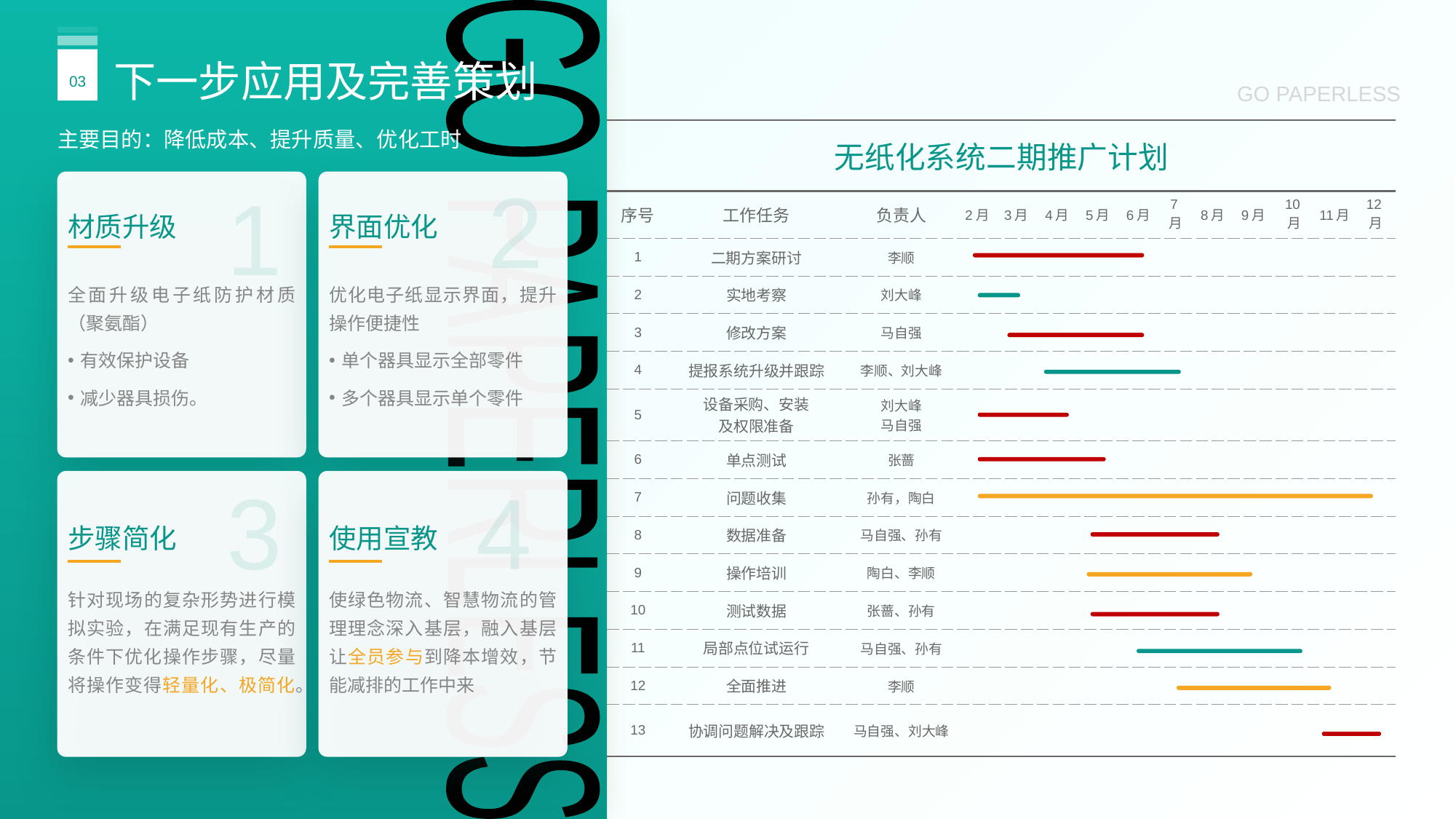

下一步应用及完善策划
03
GO PAPERLESS
主要目的：降低成本、提升质量、优化工时
| 无纸化系统二期推广计划 |  |  |  |  |  |  |  |  |  |  |  |  |  |
| --- | --- | --- | --- | --- | --- | --- | --- | --- | --- | --- | --- | --- | --- |
| 序号 | 工作任务 | 负责人 | 2月 | 3月 | 4月 | 5月 | 6月 | 7月 | 8月 | 9月 | 10月 | 11月 | 12月 |
| 1 | 二期方案研讨 | 李顺 |  |  |  |  |  |  |  |  |  |  |  |
| 2 | 实地考察 | 刘大峰 |  |  |  |  |  |  |  |  |  |  |  |
| 3 | 修改方案 | 马自强 |  |  |  |  |  |  |  |  |  |  |  |
| 4 | 提报系统升级并跟踪 | 李顺、刘大峰 |  |  |  |  |  |  |  |  |  |  |  |
| 5 | 设备采购、安装 及权限准备 | 刘大峰 马自强 |  |  |  |  |  |  |  |  |  |  |  |
| 6 | 单点测试 | 张蔷 |  |  |  |  |  |  |  |  |  |  |  |
| 7 | 问题收集 | 孙有，陶白 |  |  |  |  |  |  |  |  |  |  |  |
| 8 | 数据准备 | 马自强、孙有 |  |  |  |  |  |  |  |  |  |  |  |
| 9 | 操作培训 | 陶白、李顺 |  |  |  |  |  |  |  |  |  |  |  |
| 10 | 测试数据 | 张蔷、孙有 |  |  |  |  |  |  |  |  |  |  |  |
| 11 | 局部点位试运行 | 马自强、孙有 |  |  |  |  |  |  |  |  |  |  |  |
| 12 | 全面推进 | 李顺 |  |  |  |  |  |  |  |  |  |  |  |
| 13 | 协调问题解决及跟踪 | 马自强、刘大峰 |  |  |  |  |  |  |  |  |  |  |  |
2

1
材质升级
界面优化

全面升级电子纸防护材质（聚氨酯）
有效保护设备
减少器具损伤。
优化电子纸显示界面，提升操作便捷性
单个器具显示全部零件
多个器具显示单个零件

GO PAPERLESS

3
4

步骤简化
使用宣教

针对现场的复杂形势进行模拟实验，在满足现有生产的条件下优化操作步骤，尽量将操作变得轻量化、极简化。
使绿色物流、智慧物流的管理理念深入基层，融入基层让全员参与到降本增效，节能减排的工作中来